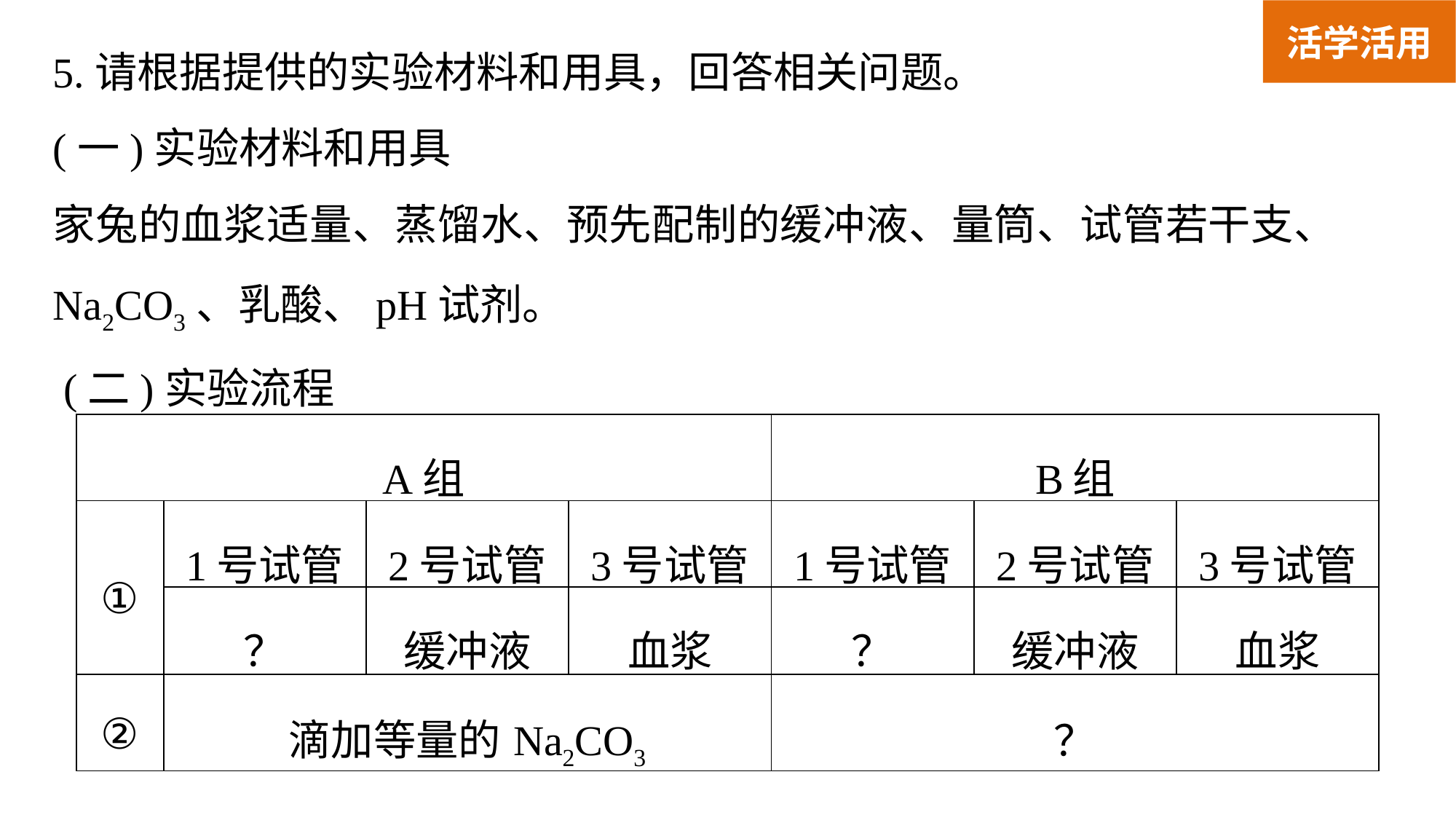

活学活用
5.请根据提供的实验材料和用具，回答相关问题。
(一)实验材料和用具
家兔的血浆适量、蒸馏水、预先配制的缓冲液、量筒、试管若干支、Na2CO3、乳酸、pH试剂。
 (二)实验流程
| A组 |  |  |  | B组 |  |  |
| --- | --- | --- | --- | --- | --- | --- |
| ① | 1号试管 | 2号试管 | 3号试管 | 1号试管 | 2号试管 | 3号试管 |
|  | ？ | 缓冲液 | 血浆 | ？ | 缓冲液 | 血浆 |
| ② | 滴加等量的Na2CO3 |  |  | ？ |  |  |